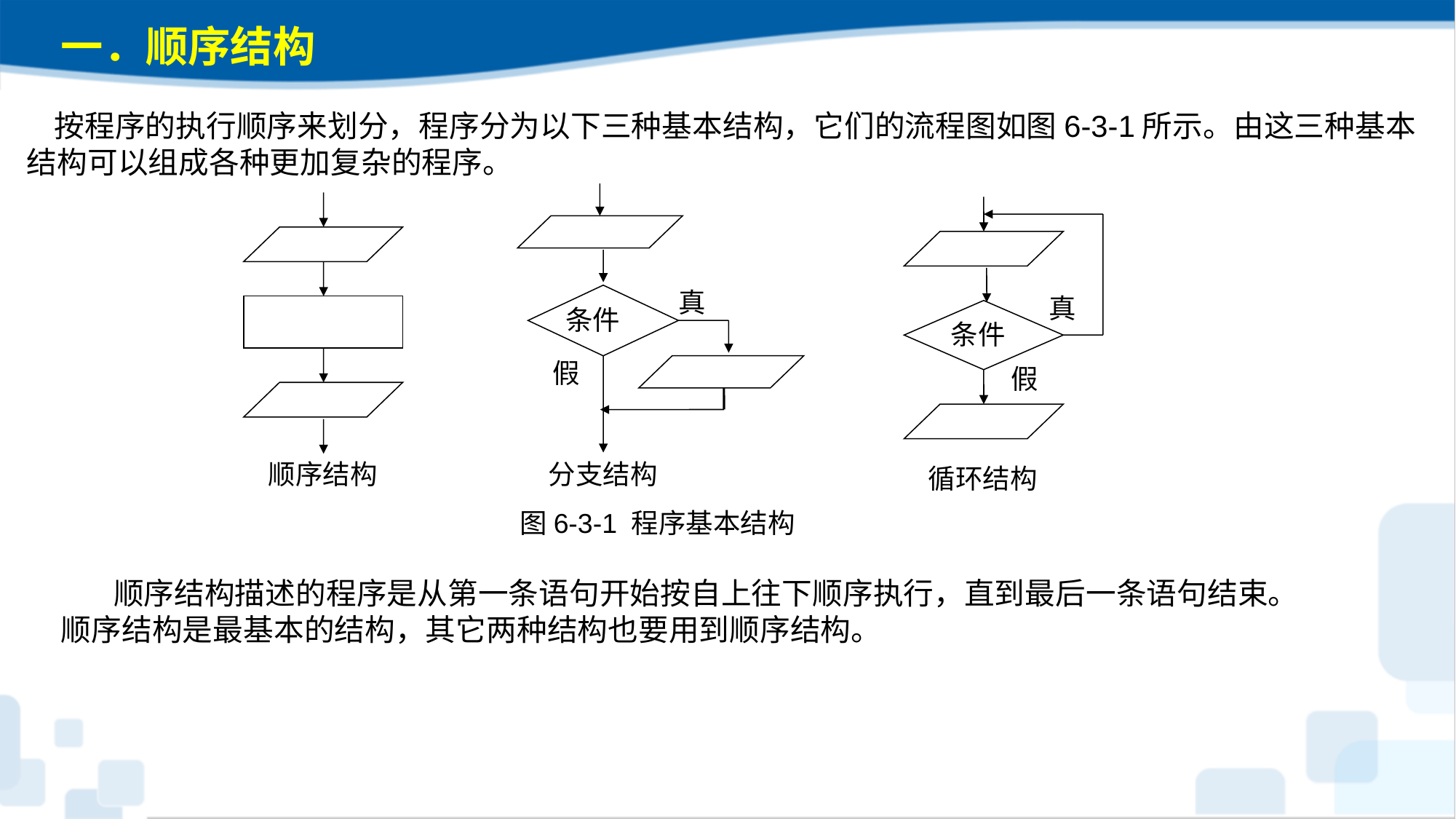

一．顺序结构
   按程序的执行顺序来划分，程序分为以下三种基本结构，它们的流程图如图6-3-1所示。由这三种基本结构可以组成各种更加复杂的程序。

条件

真

假

分支结构

顺序结构

真

条件

循环结构

假

 图6-3-1 程序基本结构

  顺序结构描述的程序是从第一条语句开始按自上往下顺序执行，直到最后一条语句结束。顺序结构是最基本的结构，其它两种结构也要用到顺序结构。